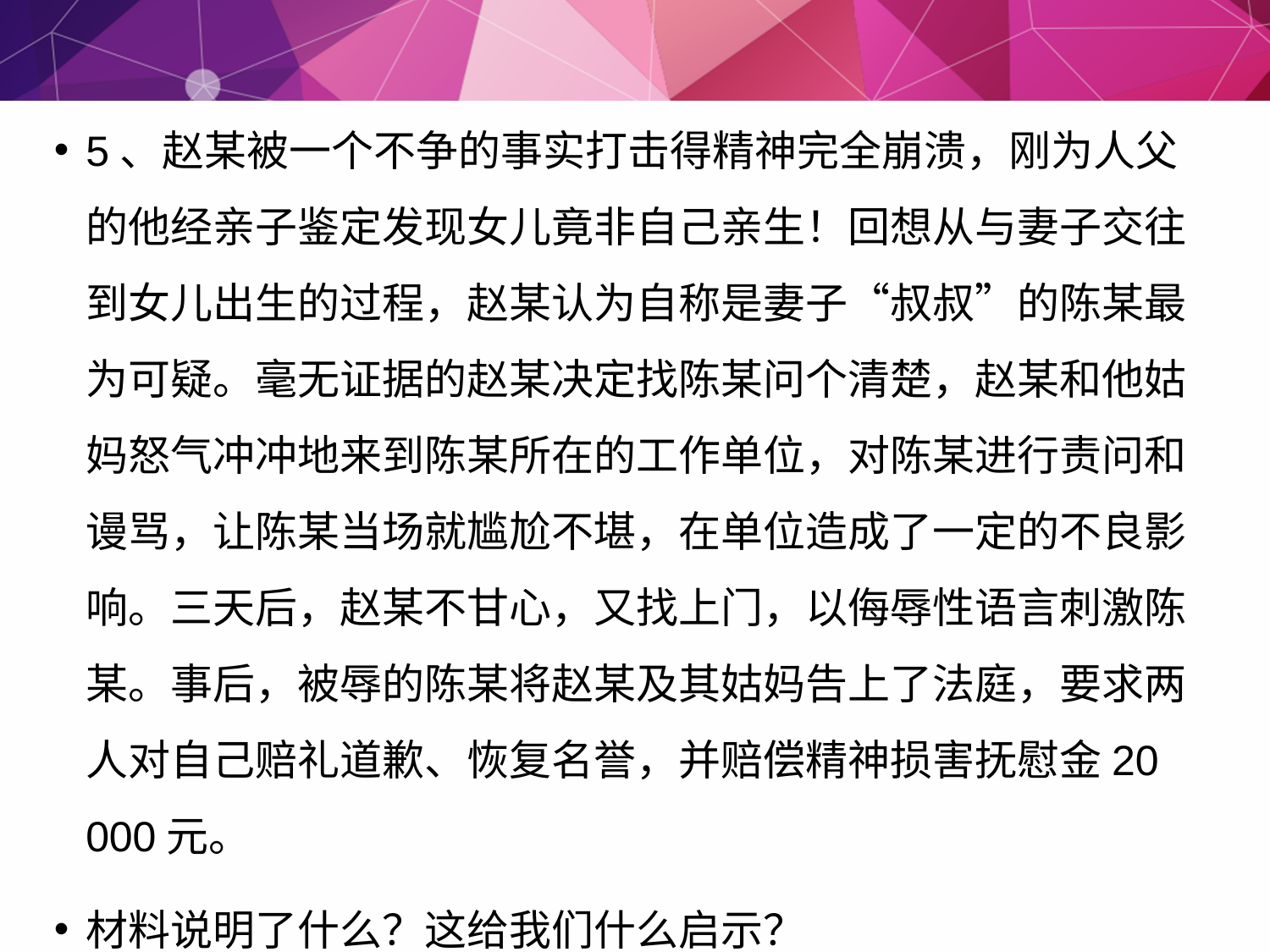

5、赵某被一个不争的事实打击得精神完全崩溃，刚为人父的他经亲子鉴定发现女儿竟非自己亲生！回想从与妻子交往到女儿出生的过程，赵某认为自称是妻子“叔叔”的陈某最为可疑。毫无证据的赵某决定找陈某问个清楚，赵某和他姑妈怒气冲冲地来到陈某所在的工作单位，对陈某进行责问和谩骂，让陈某当场就尴尬不堪，在单位造成了一定的不良影响。三天后，赵某不甘心，又找上门，以侮辱性语言刺激陈某。事后，被辱的陈某将赵某及其姑妈告上了法庭，要求两人对自己赔礼道歉、恢复名誉，并赔偿精神损害抚慰金20 000元。
材料说明了什么？这给我们什么启示？